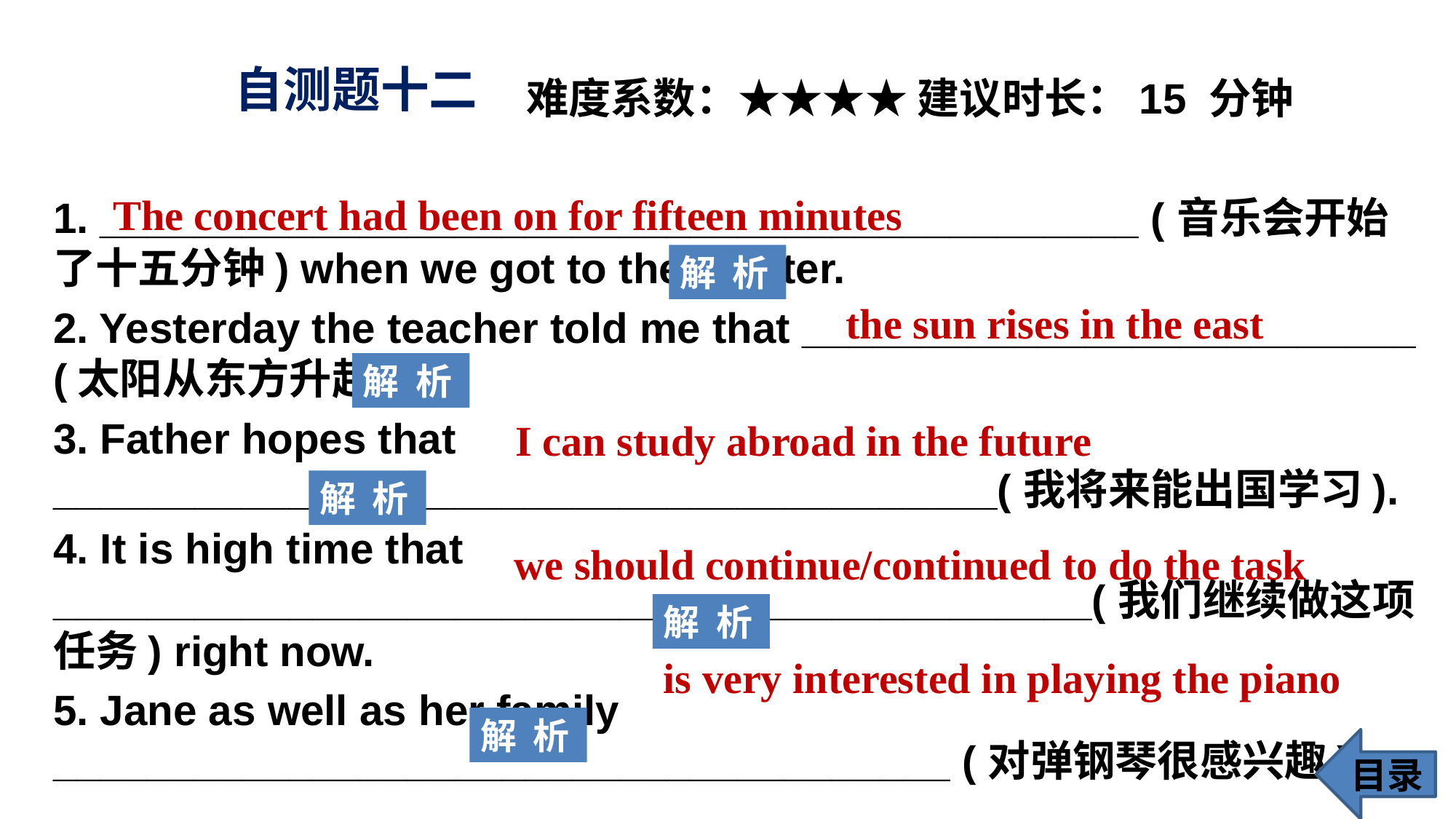

# 自测题十二
                                                难度系数：★★★★ 建议时长：15 分钟

1. ____________________________________________ (音乐会开始了十五分钟) when we got to the theater.
2. Yesterday the teacher told me that __________________________ (太阳从东方升起).
3. Father hopes that ________________________________________(我将来能出国学习).
4. It is high time that ____________________________________________(我们继续做这项任务) right now.
5. Jane as well as her family ______________________________________ (对弹钢琴很感兴趣).

The concert had been on for fifteen minutes
解  析
the sun rises in the east
解  析
I can study abroad in the future
解  析
we should continue/continued to do the task
解  析
is very interested in playing the piano
解  析
目录
109